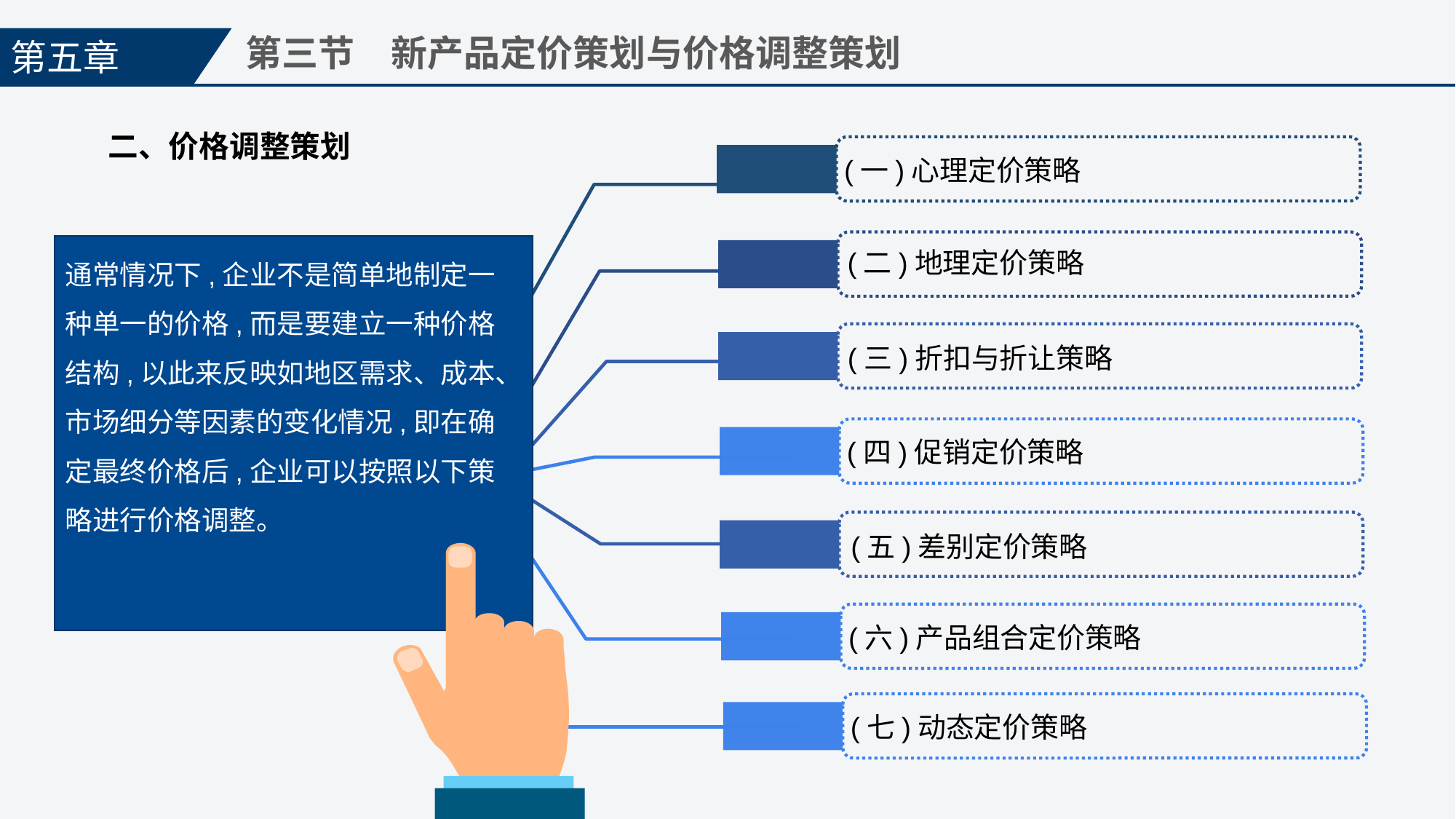

第五章
第三节　新产品定价策划与价格调整策划
二、价格调整策划

(一)心理定价策略

通常情况下,企业不是简单地制定一种单一的价格,而是要建立一种价格结构,以此来反映如地区需求、成本、市场细分等因素的变化情况,即在确定最终价格后,企业可以按照以下策略进行价格调整。
(二)地理定价策略

(三)折扣与折让策略

(四)促销定价策略

(五)差别定价策略

(六)产品组合定价策略

(七)动态定价策略